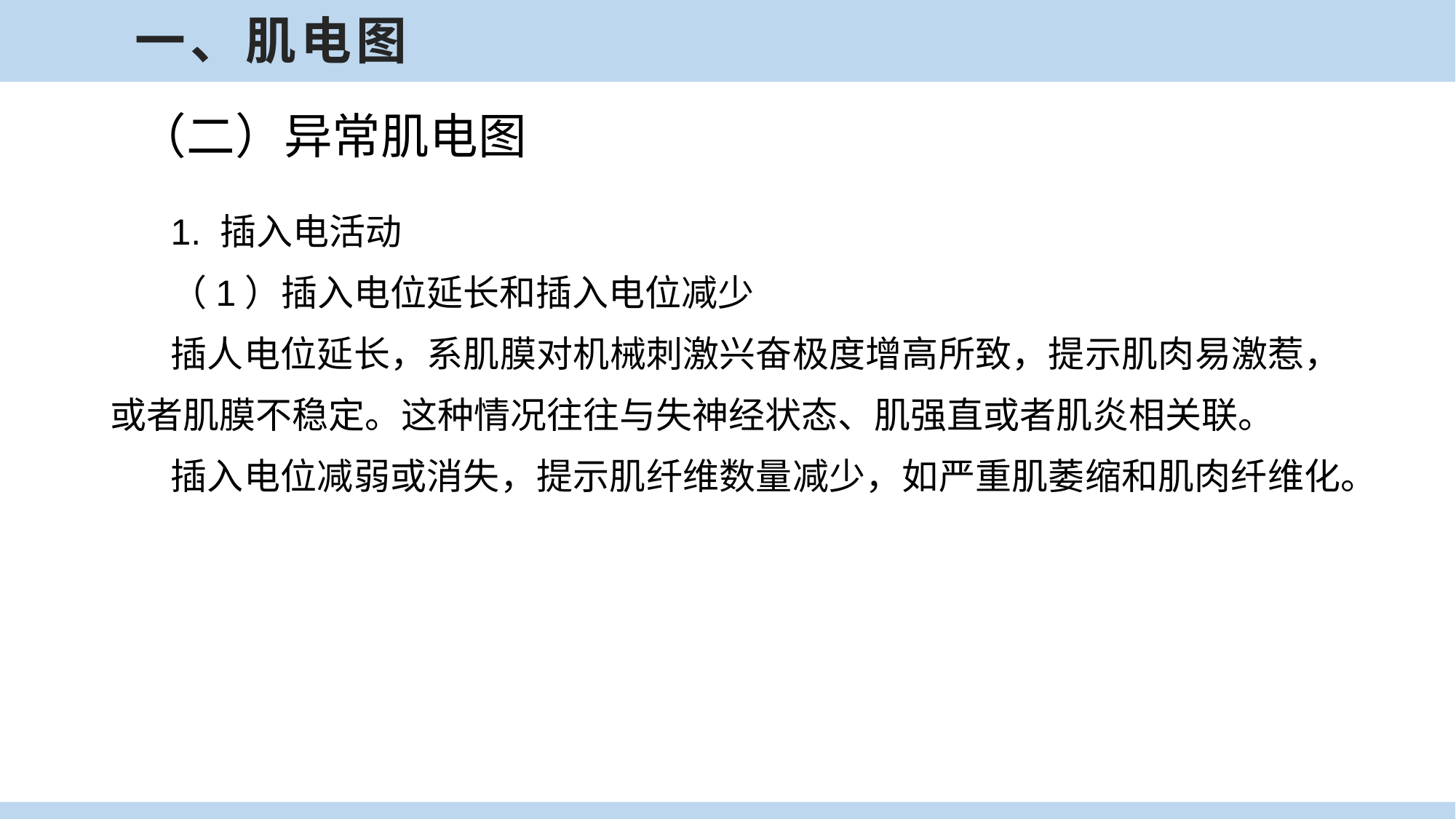

一、肌电图
（二）异常肌电图
1. 插入电活动
（1）插入电位延长和插入电位减少
插人电位延长，系肌膜对机械刺激兴奋极度增高所致，提示肌肉易激惹，或者肌膜不稳定。这种情况往往与失神经状态、肌强直或者肌炎相关联。
插入电位减弱或消失，提示肌纤维数量减少，如严重肌萎缩和肌肉纤维化。